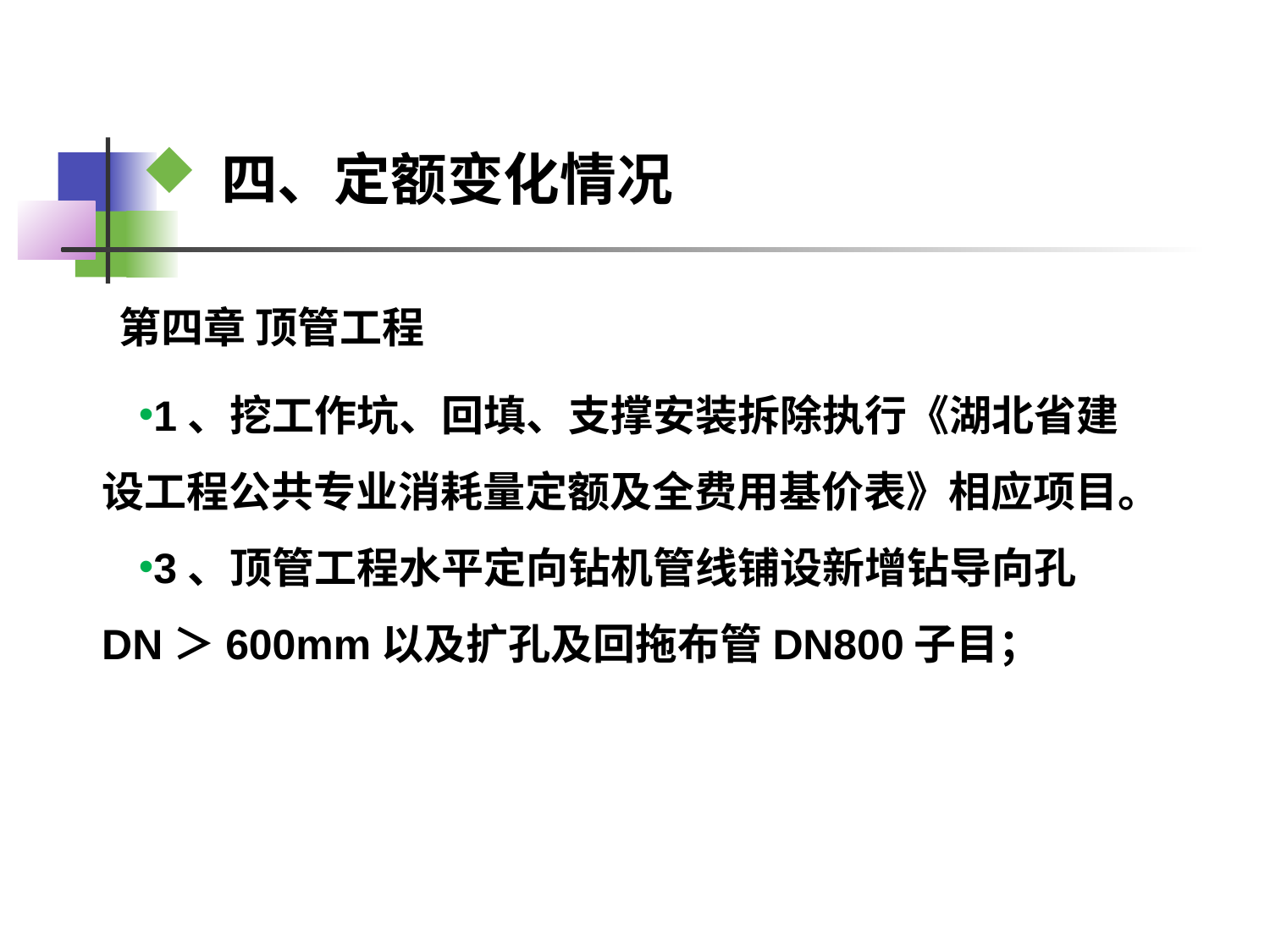

四、定额变化情况
第四章 顶管工程
1、挖工作坑、回填、支撑安装拆除执行《湖北省建设工程公共专业消耗量定额及全费用基价表》相应项目。
3、顶管工程水平定向钻机管线铺设新增钻导向孔DN＞600mm以及扩孔及回拖布管DN800子目；